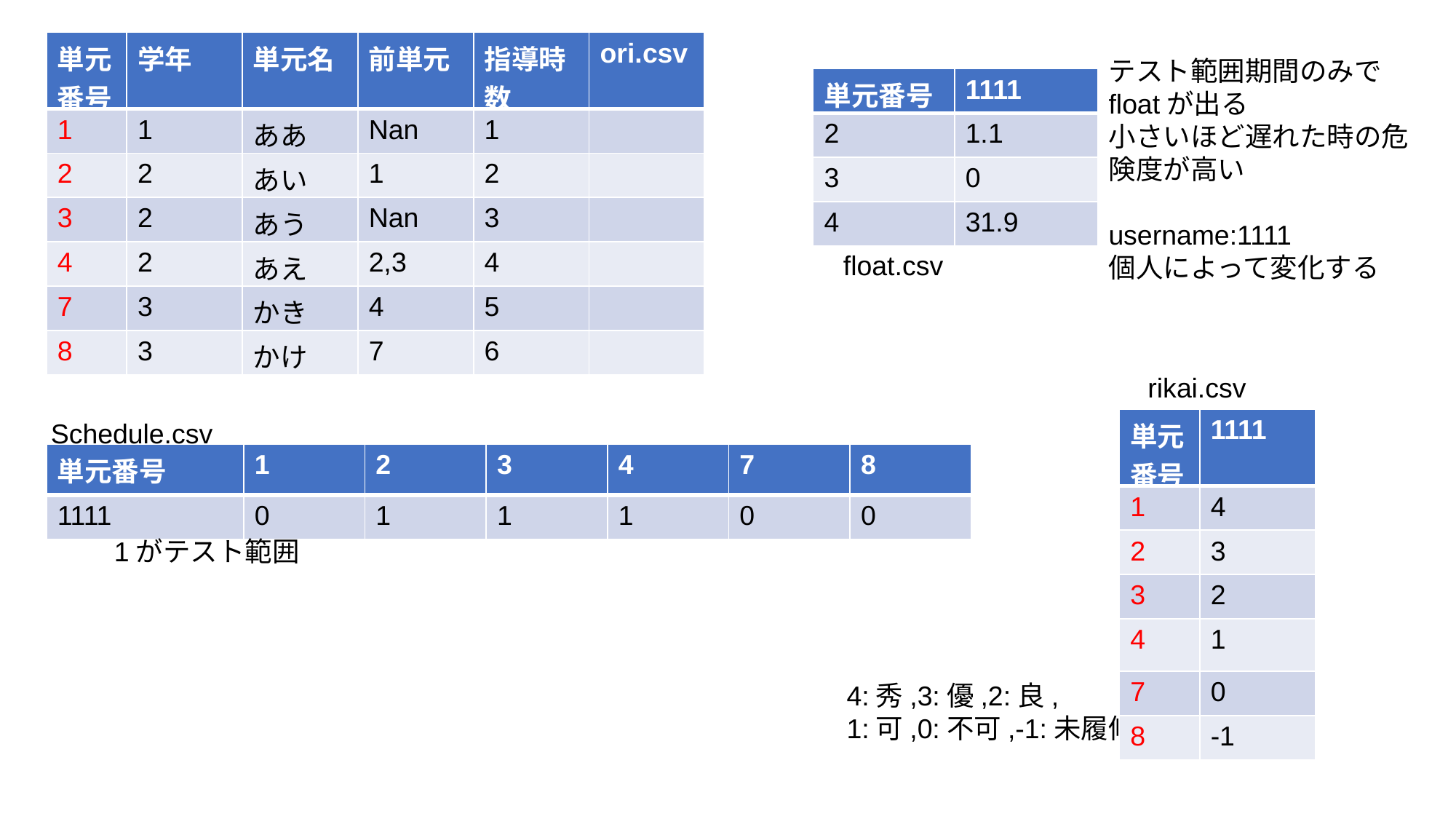

| 単元番号 | 学年 | 単元名 | 前単元 | 指導時数 | ori.csv |
| --- | --- | --- | --- | --- | --- |
| 1 | 1 | ああ | Nan | 1 |  |
| 2 | 2 | あい | 1 | 2 |  |
| 3 | 2 | あう | Nan | 3 |  |
| 4 | 2 | あえ | 2,3 | 4 |  |
| 7 | 3 | かき | 4 | 5 |  |
| 8 | 3 | かけ | 7 | 6 |  |
テスト範囲期間のみでfloatが出る
小さいほど遅れた時の危険度が高い
username:1111
個人によって変化する
| 単元番号 | 1111 |
| --- | --- |
| 2 | 1.1 |
| 3 | 0 |
| 4 | 31.9 |
float.csv
rikai.csv
| 単元番号 | 1111 |
| --- | --- |
| 1 | 4 |
| 2 | 3 |
| 3 | 2 |
| 4 | 1 |
| 7 | 0 |
| 8 | -1 |
Schedule.csv
| 単元番号 | 1 | 2 | 3 | 4 | 7 | 8 |
| --- | --- | --- | --- | --- | --- | --- |
| 1111 | 0 | 1 | 1 | 1 | 0 | 0 |
1がテスト範囲
4:秀,3:優,2:良,
1:可,0:不可,-1:未履修